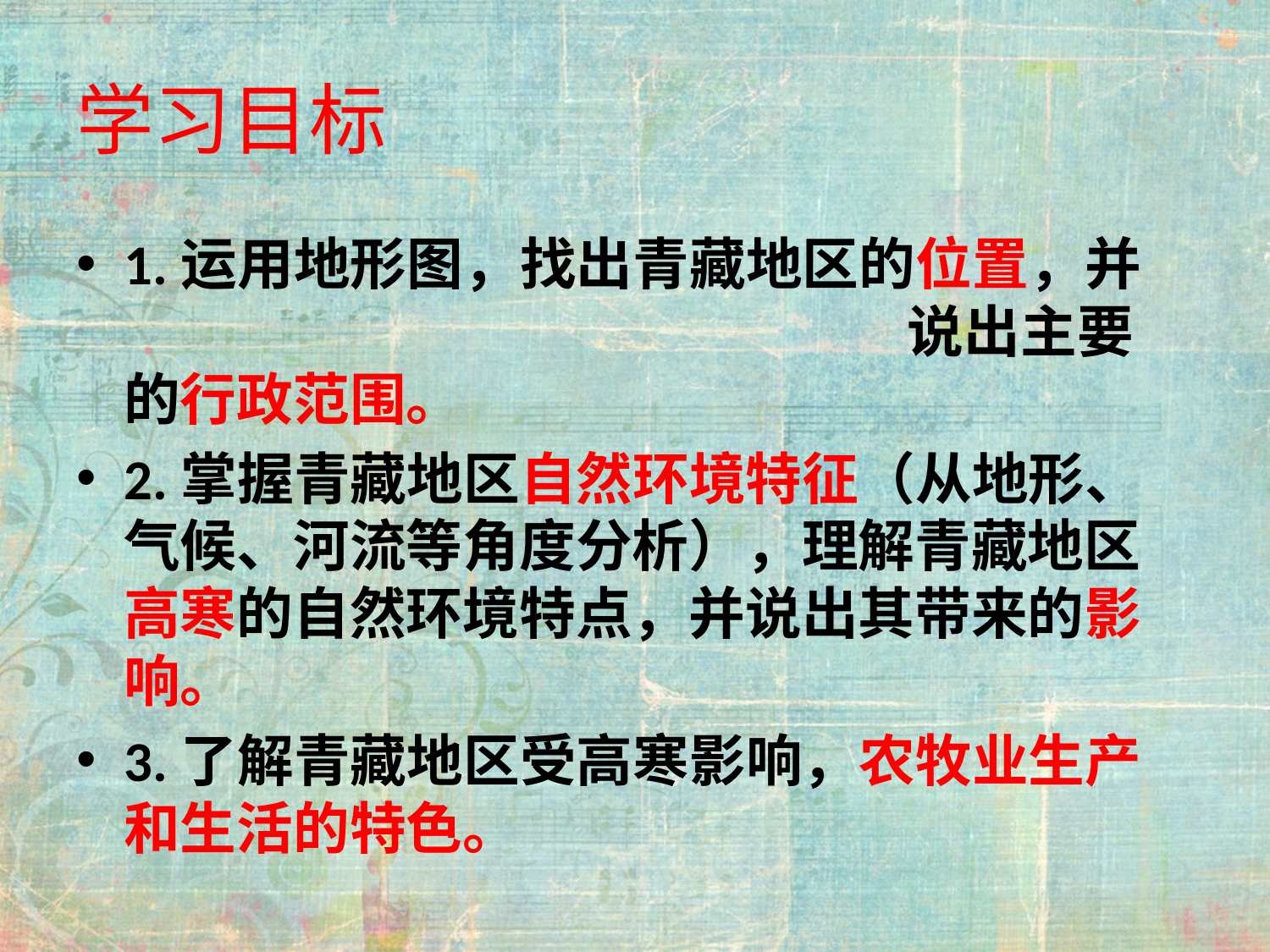

# 学习目标
1.运用地形图，找出青藏地区的位置，并                                                                  说出主要的行政范围。
2.掌握青藏地区自然环境特征（从地形、气候、河流等角度分析），理解青藏地区高寒的自然环境特点，并说出其带来的影响。
3.了解青藏地区受高寒影响，农牧业生产和生活的特色。